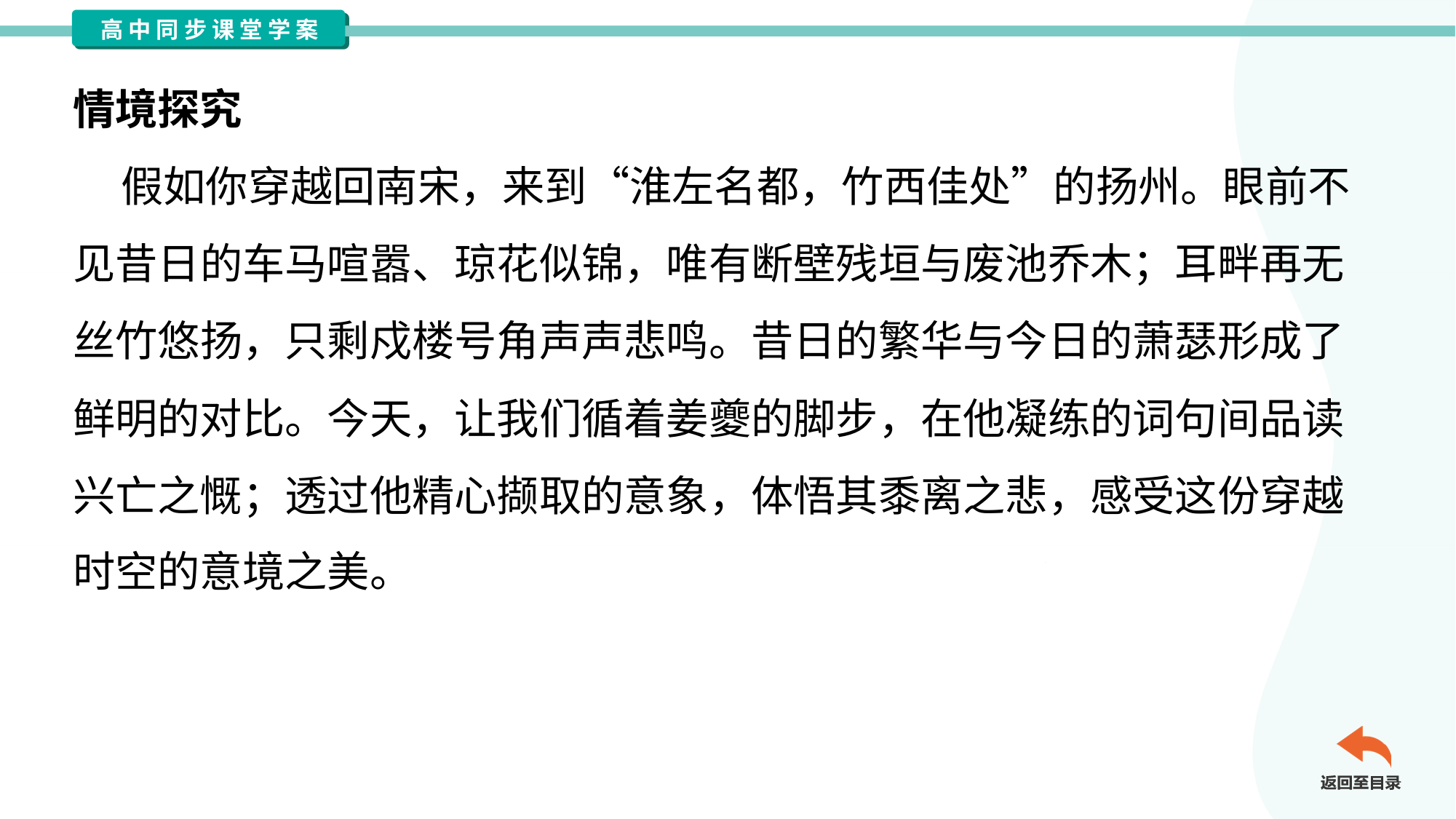

情境探究
    假如你穿越回南宋，来到“淮左名都，竹西佳处”的扬州。眼前不
见昔日的车马喧嚣、琼花似锦，唯有断壁残垣与废池乔木；耳畔再无
丝竹悠扬，只剩戍楼号角声声悲鸣。昔日的繁华与今日的萧瑟形成了
鲜明的对比。今天，让我们循着姜夔的脚步，在他凝练的词句间品读
兴亡之慨；透过他精心撷取的意象，体悟其黍离之悲，感受这份穿越
时空的意境之美。